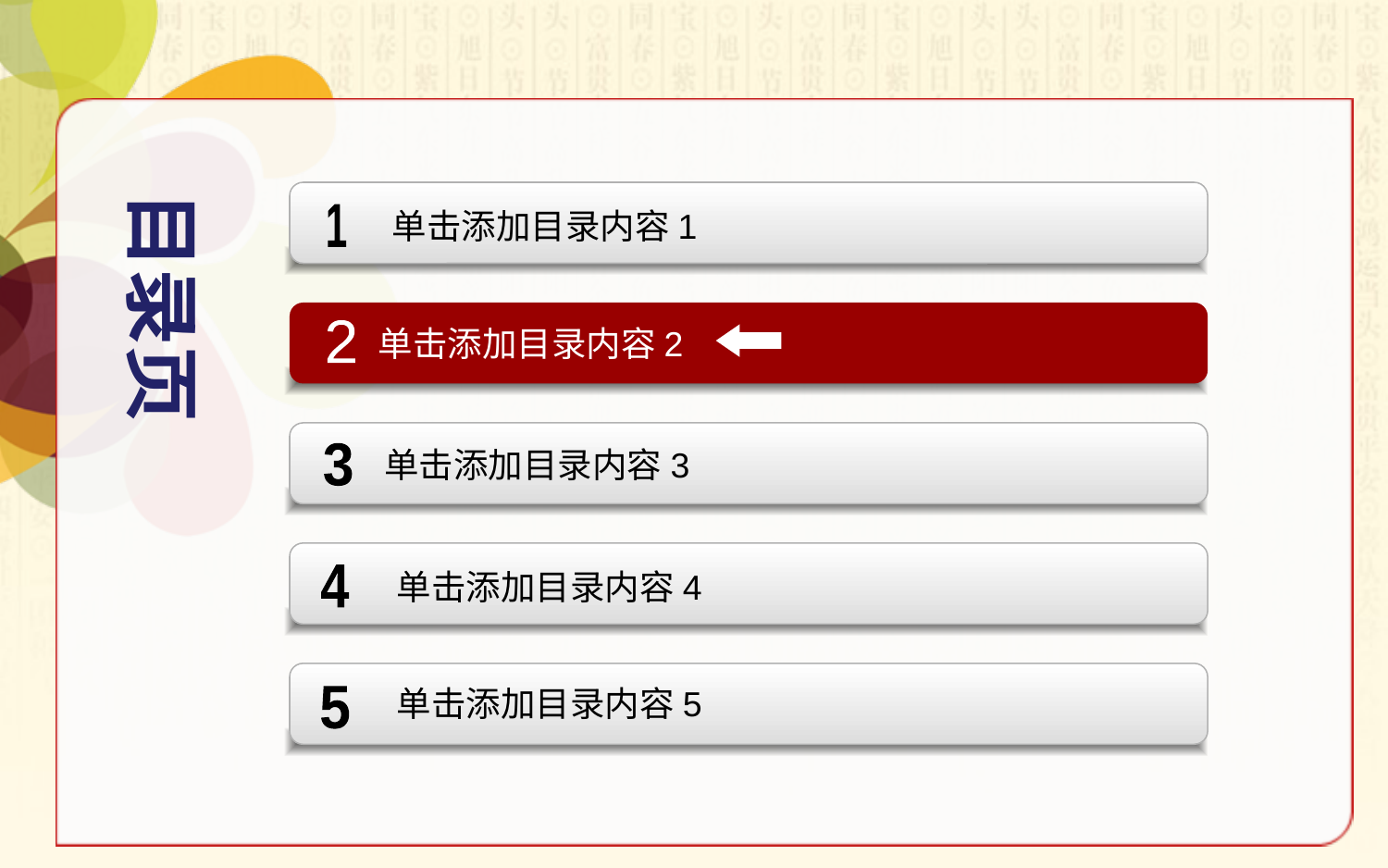

单击添加目录内容1
1

目录页

      单击添加目录内容2
2

单击添加目录内容3
3

单击添加目录内容4
4

单击添加目录内容5

5

素材风暴：http://www.sucaifengbao.com/
PSD素材：http://www.sucaifengbao.com/html/psd/
矢量素材：http://www.sucaifengbao.com/html/vector/
PPT模板：http://ppt.sucaifengbao.com/
AE视频：http://ae.sucaifengbao.com/
Flash素材：http://www.sucaifengbao.com/html/flash/
图片素材：http://www.sucaifengbao.com/html/photo/
PS插件：http://www.sucaifengbao.com/html/pschajian/